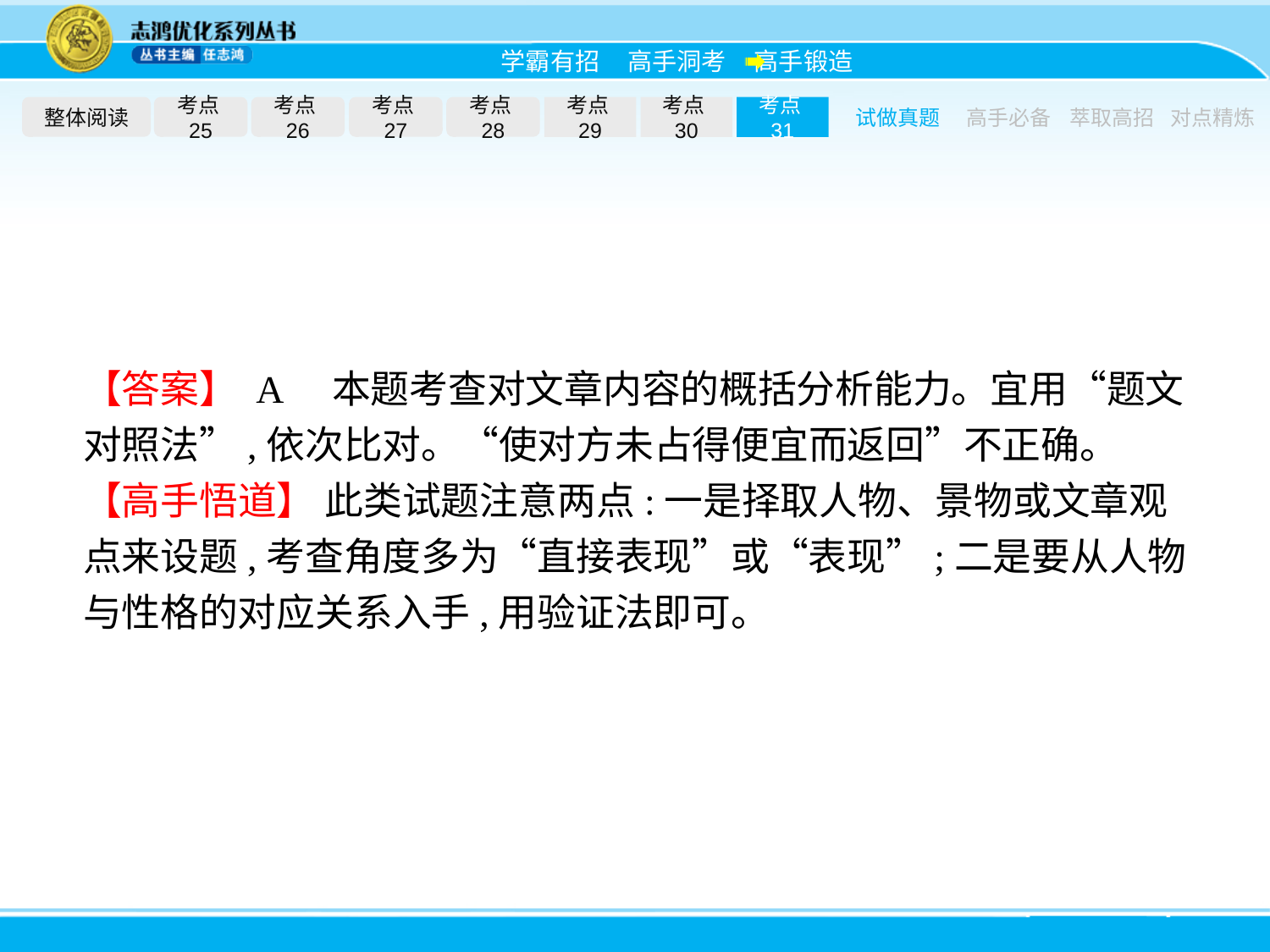

整体阅读
考点25
考点26
考点27
考点28
考点29
考点30
考点31
试做真题
高手必备
萃取高招
对点精炼
【答案】 A　本题考查对文章内容的概括分析能力。宜用“题文对照法”,依次比对。“使对方未占得便宜而返回”不正确。
【高手悟道】 此类试题注意两点:一是择取人物、景物或文章观点来设题,考查角度多为“直接表现”或“表现”;二是要从人物与性格的对应关系入手,用验证法即可。